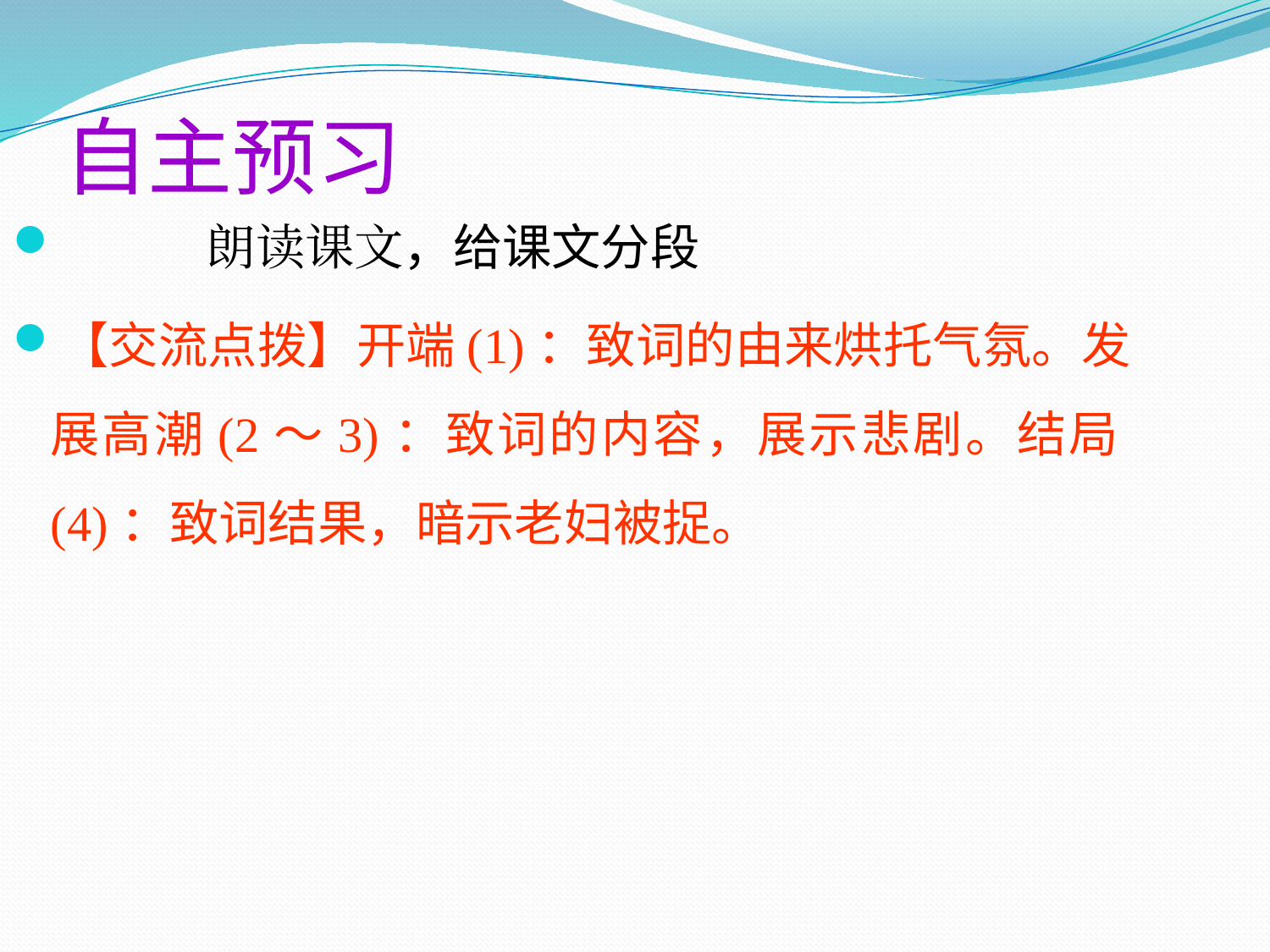

自主预习
           朗读课文，给课文分段
【交流点拨】开端(1)：致词的由来烘托气氛。发展高潮(2～3)：致词的内容，展示悲剧。结局(4)：致词结果，暗示老妇被捉。